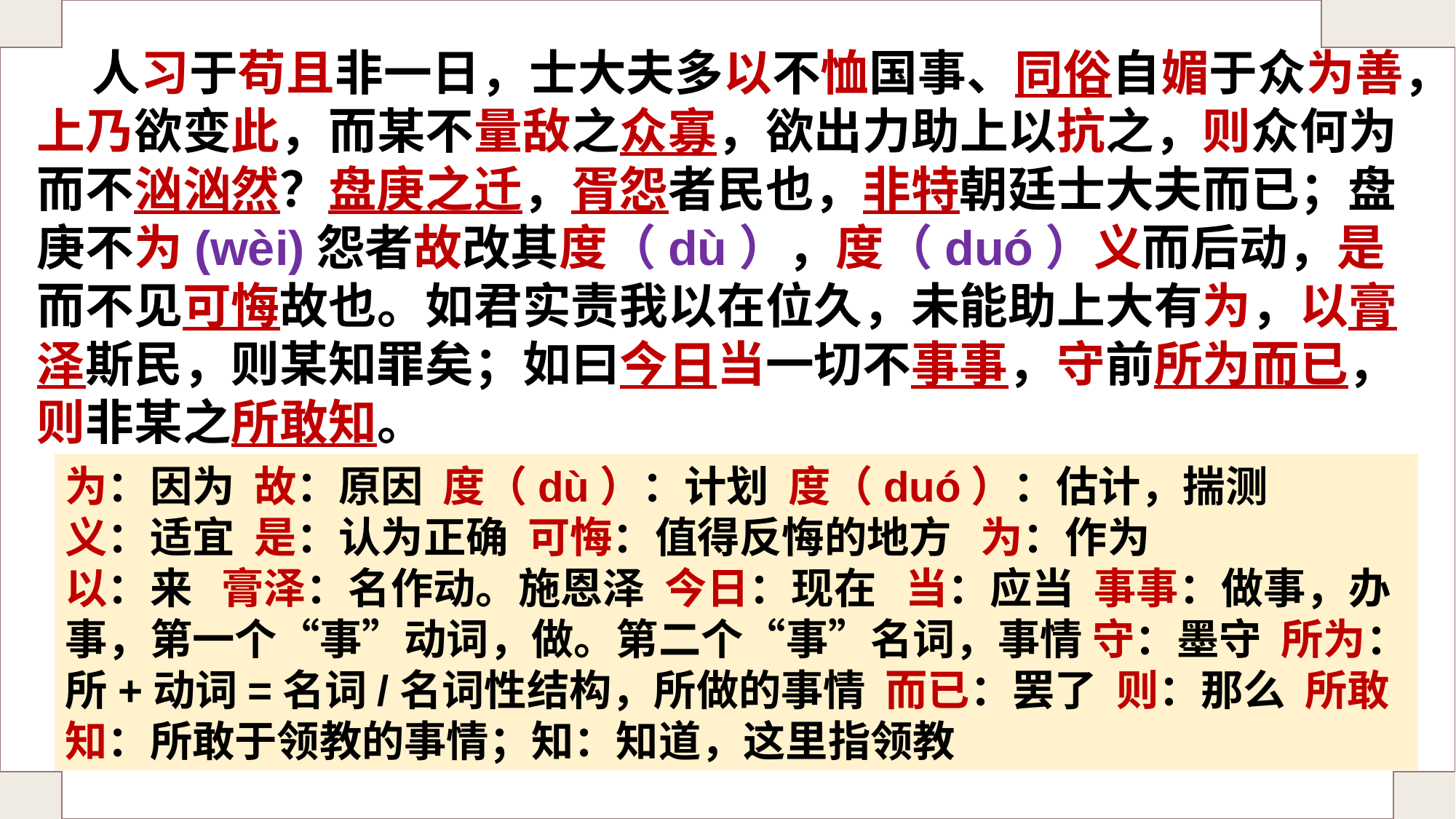

人习于苟且非一日，士大夫多以不恤国事、同俗自媚于众为善，上乃欲变此，而某不量敌之众寡，欲出力助上以抗之，则众何为而不汹汹然？盘庚之迁，胥怨者民也，非特朝廷士大夫而已；盘庚不为(wèi)怨者故改其度（dù），度（duó）义而后动，是而不见可悔故也。如君实责我以在位久，未能助上大有为，以膏泽斯民，则某知罪矣；如曰今日当一切不事事，守前所为而已，则非某之所敢知。
为：因为  故：原因  度（dù）：计划  度（duó）：估计，揣测
义：适宜  是：认为正确  可悔：值得反悔的地方   为：作为
以：来   膏泽：名作动。施恩泽  今日：现在   当：应当  事事：做事，办事，第一个“事”动词，做。第二个“事”名词，事情 守：墨守  所为：所+动词=名词/名词性结构，所做的事情  而已：罢了  则：那么  所敢知：所敢于领教的事情；知：知道，这里指领教